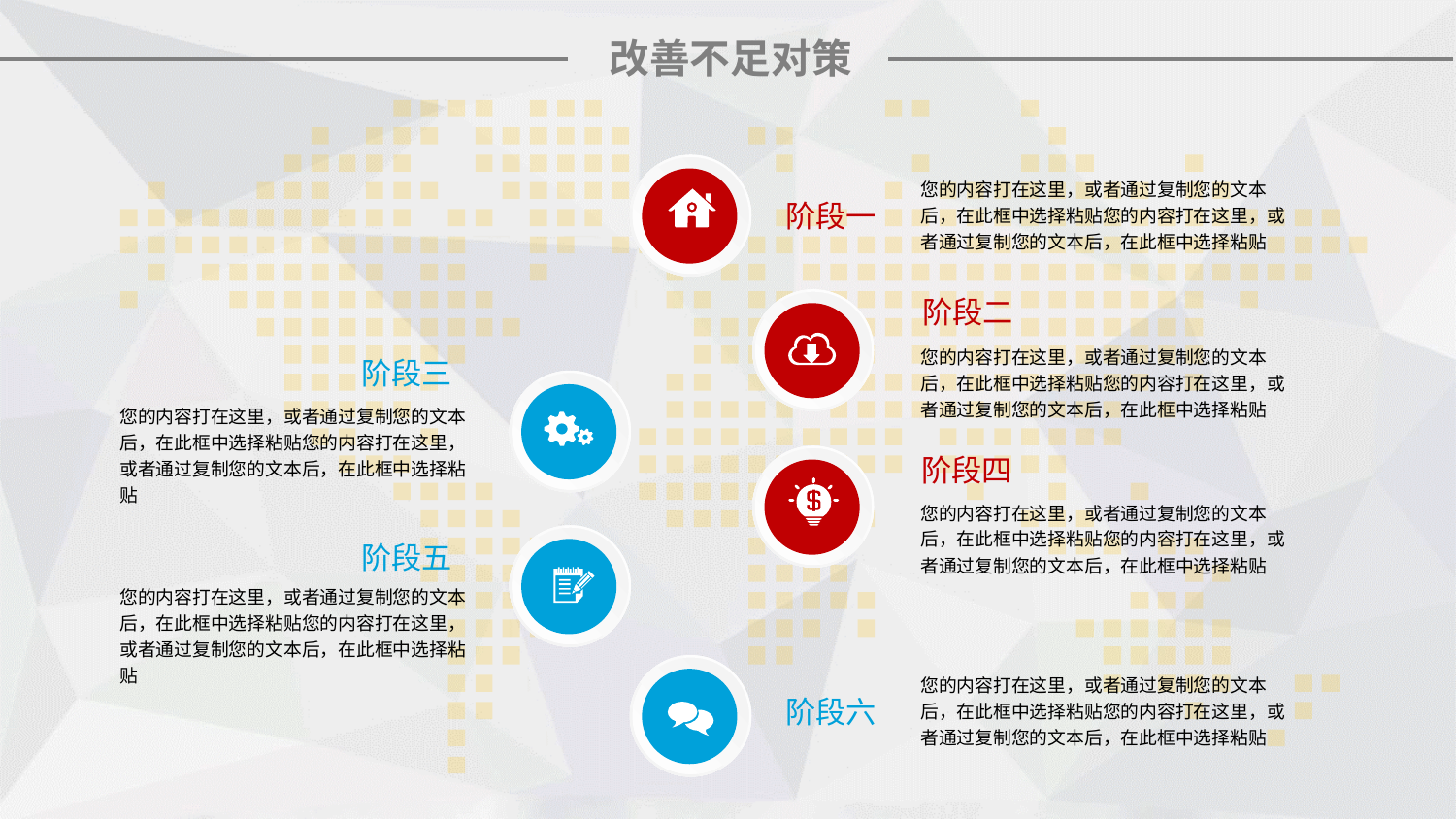

改善不足对策

您的内容打在这里，或者通过复制您的文本后，在此框中选择粘贴您的内容打在这里，或者通过复制您的文本后，在此框中选择粘贴

阶段一
阶段二

您的内容打在这里，或者通过复制您的文本后，在此框中选择粘贴您的内容打在这里，或者通过复制您的文本后，在此框中选择粘贴

阶段三

您的内容打在这里，或者通过复制您的文本后，在此框中选择粘贴您的内容打在这里，或者通过复制您的文本后，在此框中选择粘贴

阶段四

您的内容打在这里，或者通过复制您的文本后，在此框中选择粘贴您的内容打在这里，或者通过复制您的文本后，在此框中选择粘贴

阶段五

您的内容打在这里，或者通过复制您的文本后，在此框中选择粘贴您的内容打在这里，或者通过复制您的文本后，在此框中选择粘贴

您的内容打在这里，或者通过复制您的文本后，在此框中选择粘贴您的内容打在这里，或者通过复制您的文本后，在此框中选择粘贴

阶段六